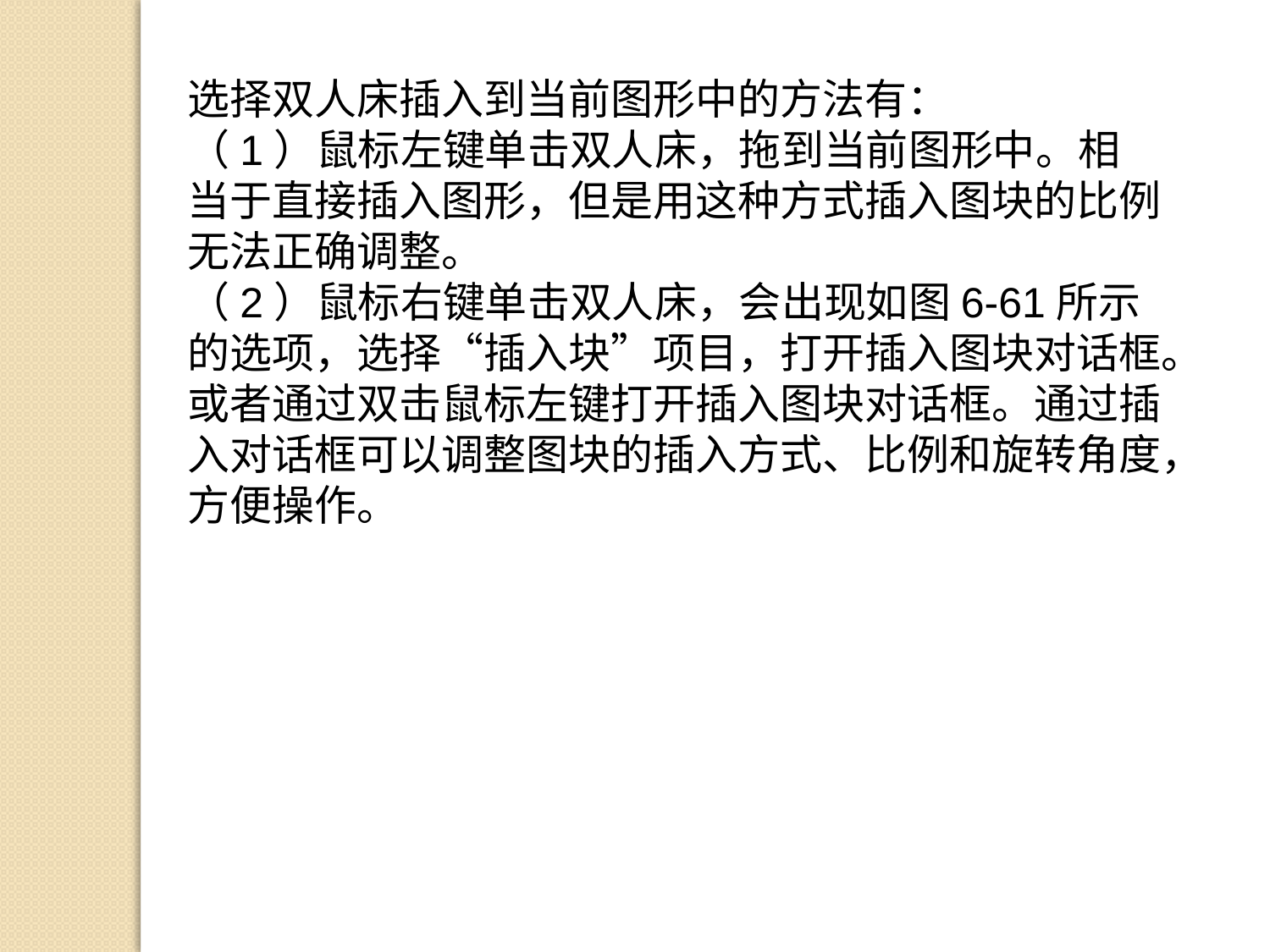

选择双人床插入到当前图形中的方法有：
（1）鼠标左键单击双人床，拖到当前图形中。相当于直接插入图形，但是用这种方式插入图块的比例无法正确调整。
（2）鼠标右键单击双人床，会出现如图6-61所示的选项，选择“插入块”项目，打开插入图块对话框。或者通过双击鼠标左键打开插入图块对话框。通过插入对话框可以调整图块的插入方式、比例和旋转角度，方便操作。